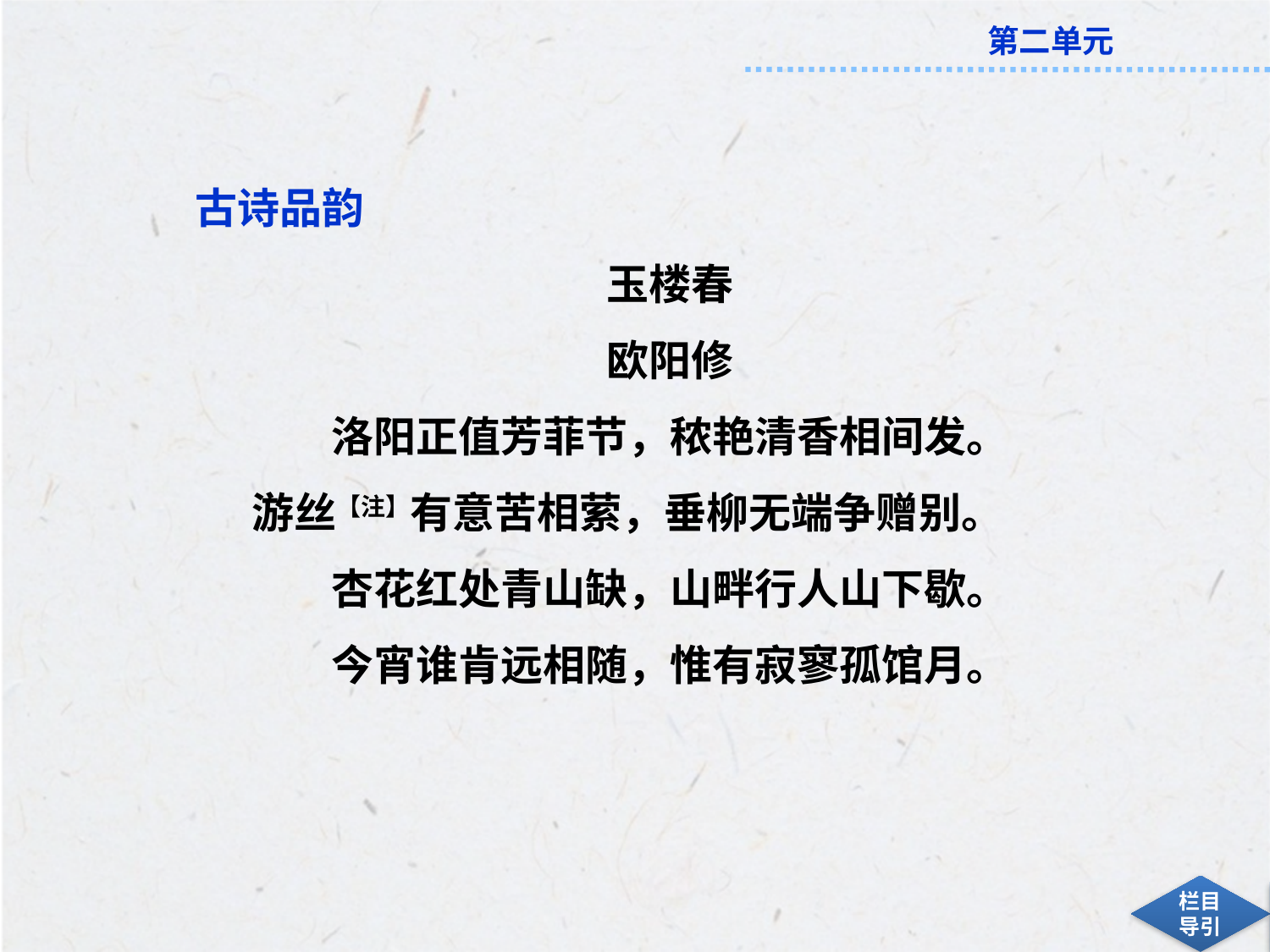

古诗品韵
玉楼春
欧阳修
洛阳正值芳菲节，秾艳清香相间发。
游丝【注】有意苦相萦，垂柳无端争赠别。
杏花红处青山缺，山畔行人山下歇。
今宵谁肯远相随，惟有寂寥孤馆月。